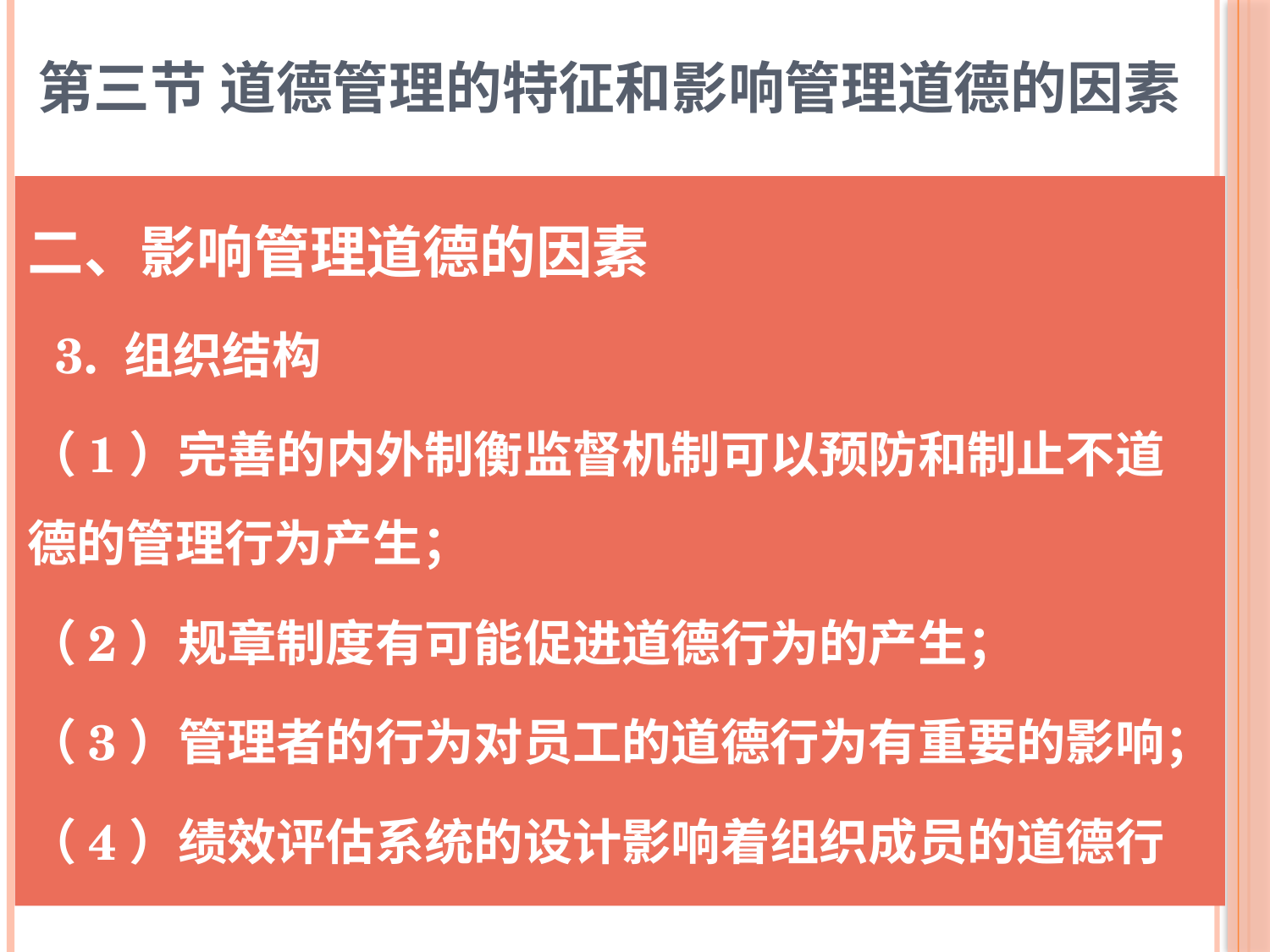

# 第三节 道德管理的特征和影响管理道德的因素
二、影响管理道德的因素
  3. 组织结构
（1）完善的内外制衡监督机制可以预防和制止不道德的管理行为产生；
（2）规章制度有可能促进道德行为的产生；
（3）管理者的行为对员工的道德行为有重要的影响；
（4）绩效评估系统的设计影响着组织成员的道德行为。